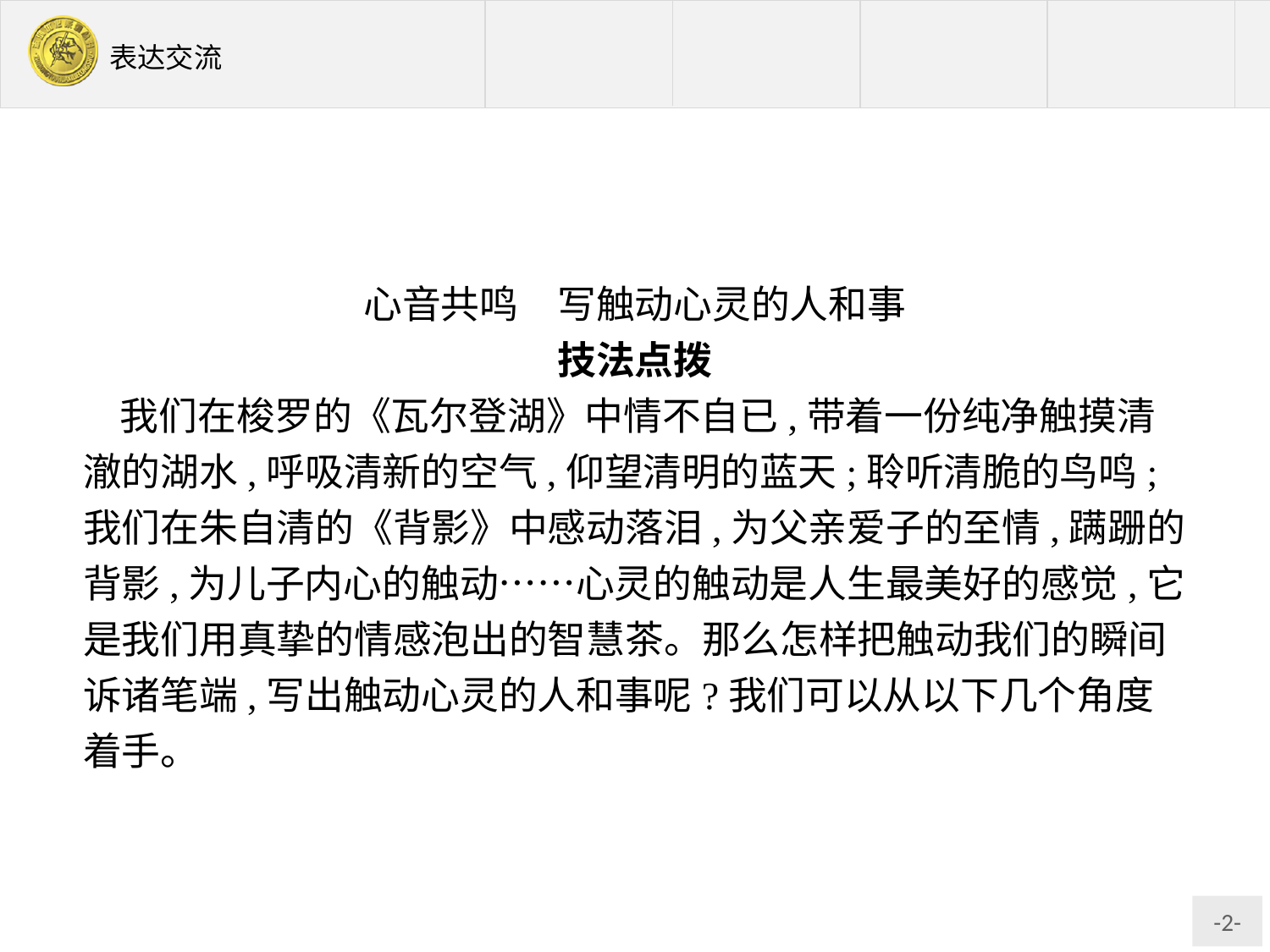

心音共鸣　写触动心灵的人和事
技法点拨
我们在梭罗的《瓦尔登湖》中情不自已,带着一份纯净触摸清澈的湖水,呼吸清新的空气,仰望清明的蓝天;聆听清脆的鸟鸣;我们在朱自清的《背影》中感动落泪,为父亲爱子的至情,蹒跚的背影,为儿子内心的触动……心灵的触动是人生最美好的感觉,它是我们用真挚的情感泡出的智慧茶。那么怎样把触动我们的瞬间诉诸笔端,写出触动心灵的人和事呢?我们可以从以下几个角度着手。